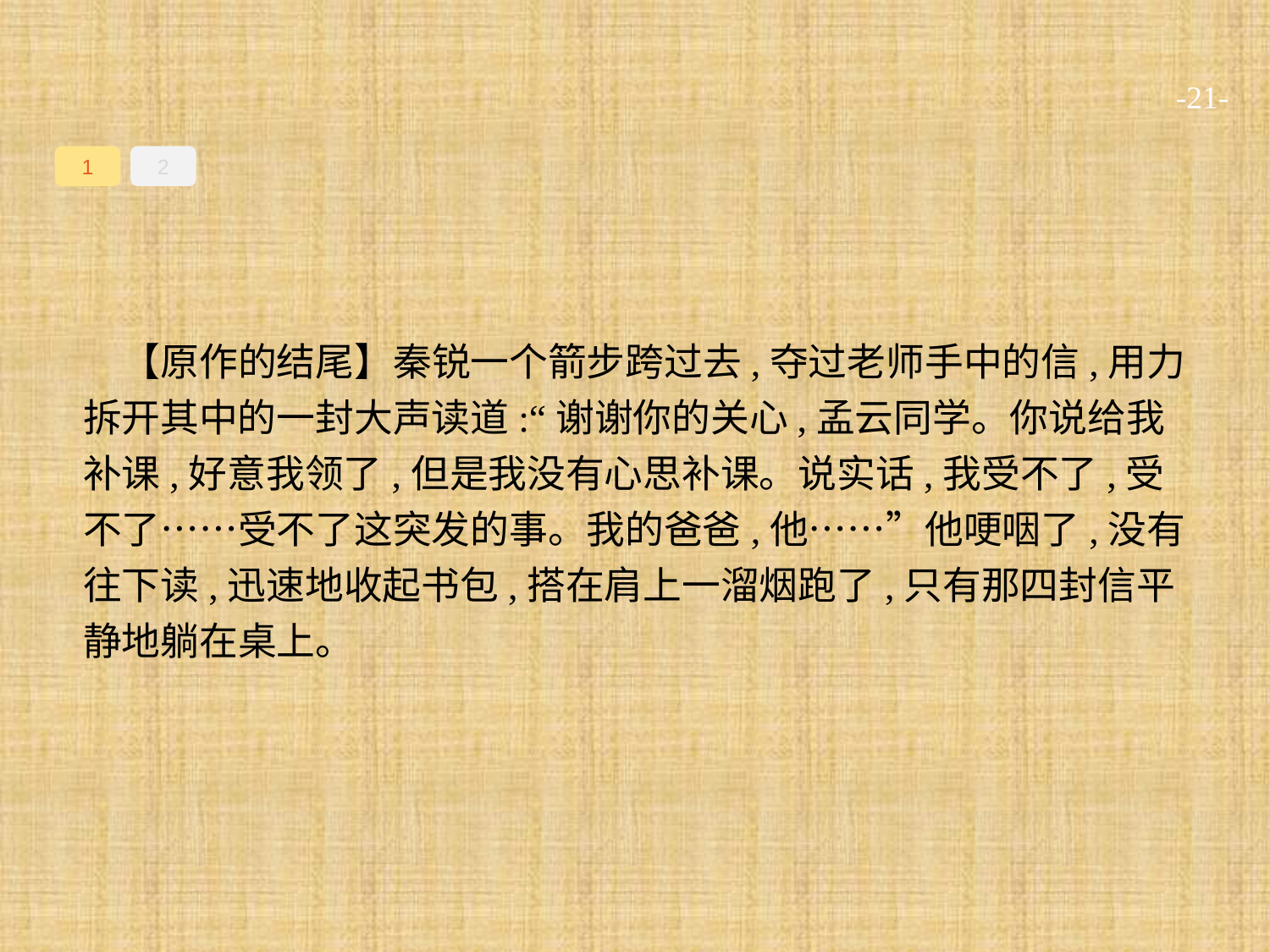

-21-
1
2
【原作的结尾】秦锐一个箭步跨过去,夺过老师手中的信,用力拆开其中的一封大声读道:“谢谢你的关心,孟云同学。你说给我补课,好意我领了,但是我没有心思补课。说实话,我受不了,受不了……受不了这突发的事。我的爸爸,他……”他哽咽了,没有往下读,迅速地收起书包,搭在肩上一溜烟跑了,只有那四封信平静地躺在桌上。